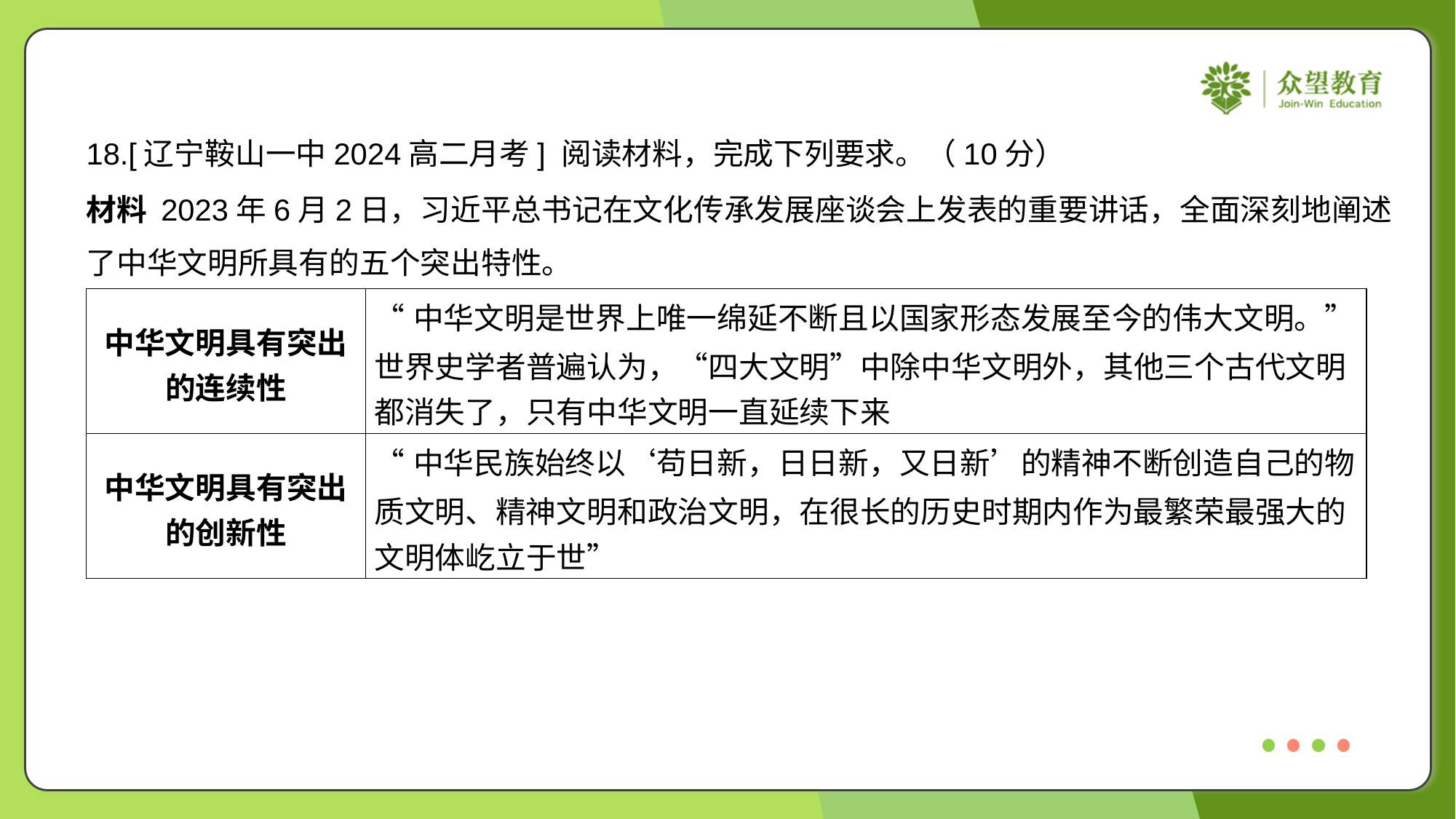

18.[辽宁鞍山一中2024高二月考] 阅读材料，完成下列要求。（10分）
材料 2023年6月2日，习近平总书记在文化传承发展座谈会上发表的重要讲话，全面深刻地阐述
了中华文明所具有的五个突出特性。#2.1
| 中华文明具有突出 的连续性 | “中华文明是世界上唯一绵延不断且以国家形态发展至今的伟大文明。” 世界史学者普遍认为，“四大文明”中除中华文明外，其他三个古代文明 都消失了，只有中华文明一直延续下来 |
| --- | --- |
| 中华文明具有突出 的创新性 | “中华民族始终以‘苟日新，日日新，又日新’的精神不断创造自己的物 质文明、精神文明和政治文明，在很长的历史时期内作为最繁荣最强大的 文明体屹立于世” |